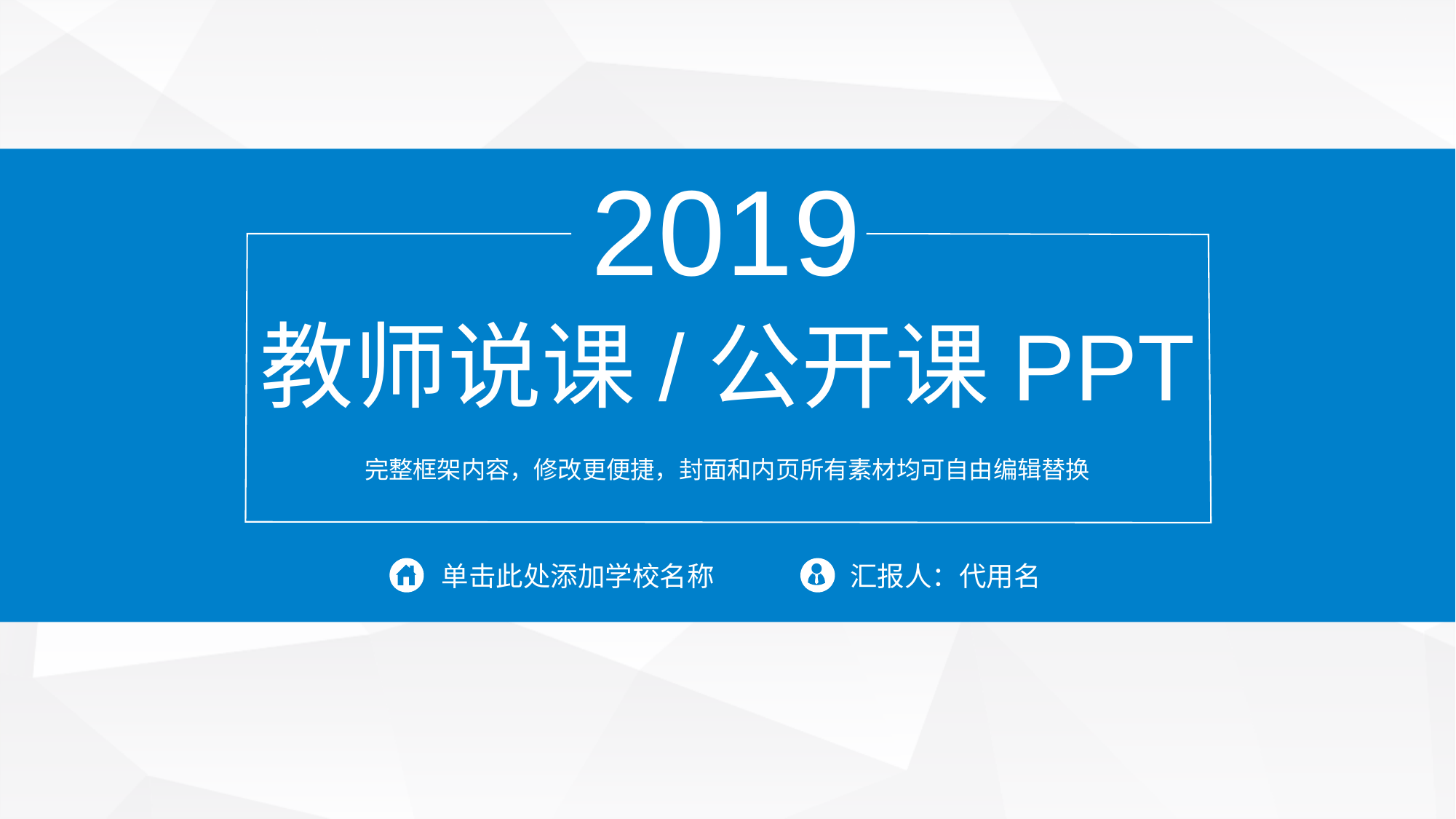

2019

教师说课/公开课PPT
完整框架内容，修改更便捷，封面和内页所有素材均可自由编辑替换
单击此处添加学校名称
汇报人：代用名